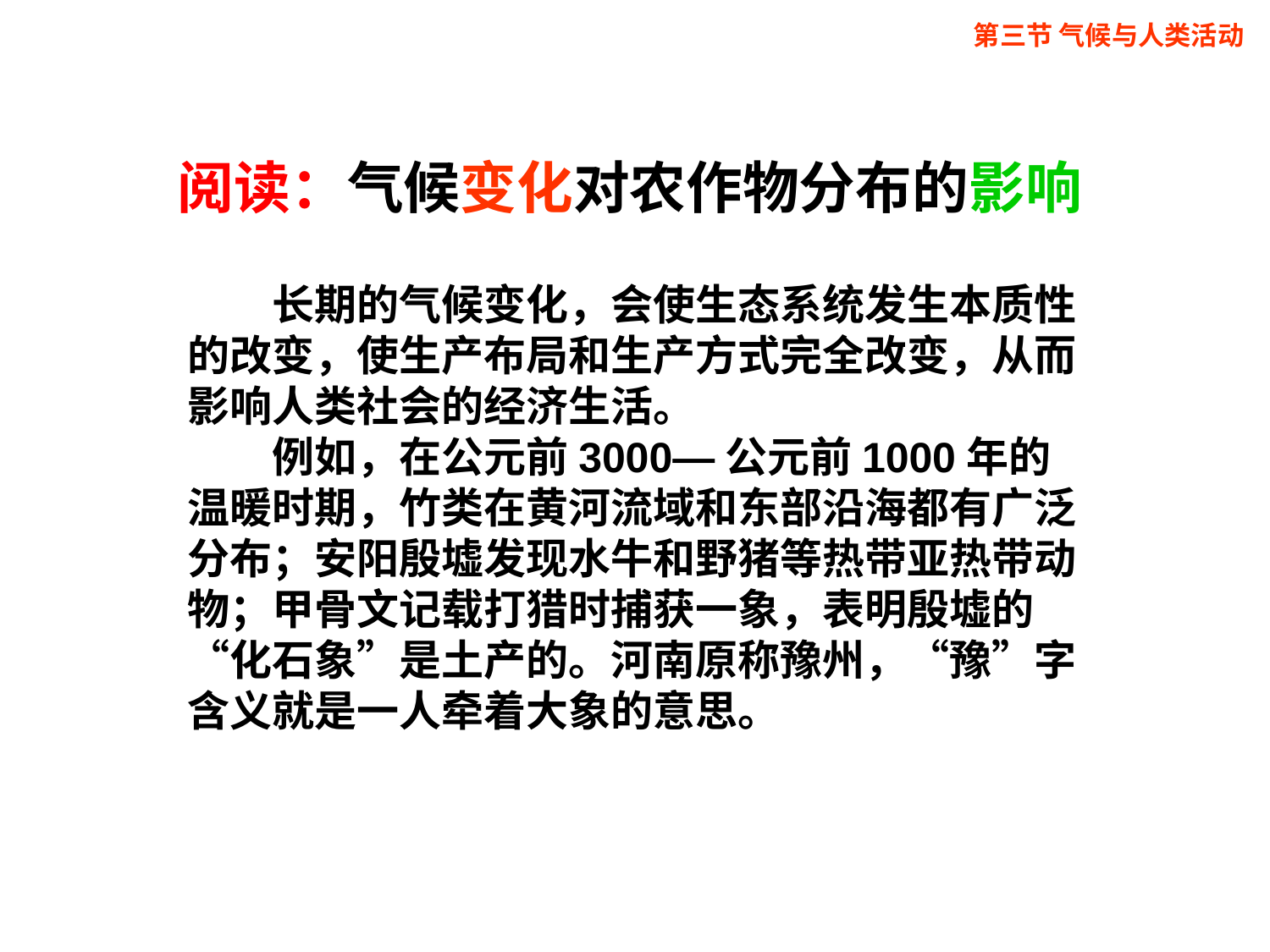

第三节 气候与人类活动
# 阅读：气候变化对农作物分布的影响
　　长期的气候变化，会使生态系统发生本质性的改变，使生产布局和生产方式完全改变，从而影响人类社会的经济生活。
　　例如，在公元前3000—公元前1000年的温暖时期，竹类在黄河流域和东部沿海都有广泛分布；安阳殷墟发现水牛和野猪等热带亚热带动物；甲骨文记载打猎时捕获一象，表明殷墟的“化石象”是土产的。河南原称豫州，“豫”字含义就是一人牵着大象的意思。